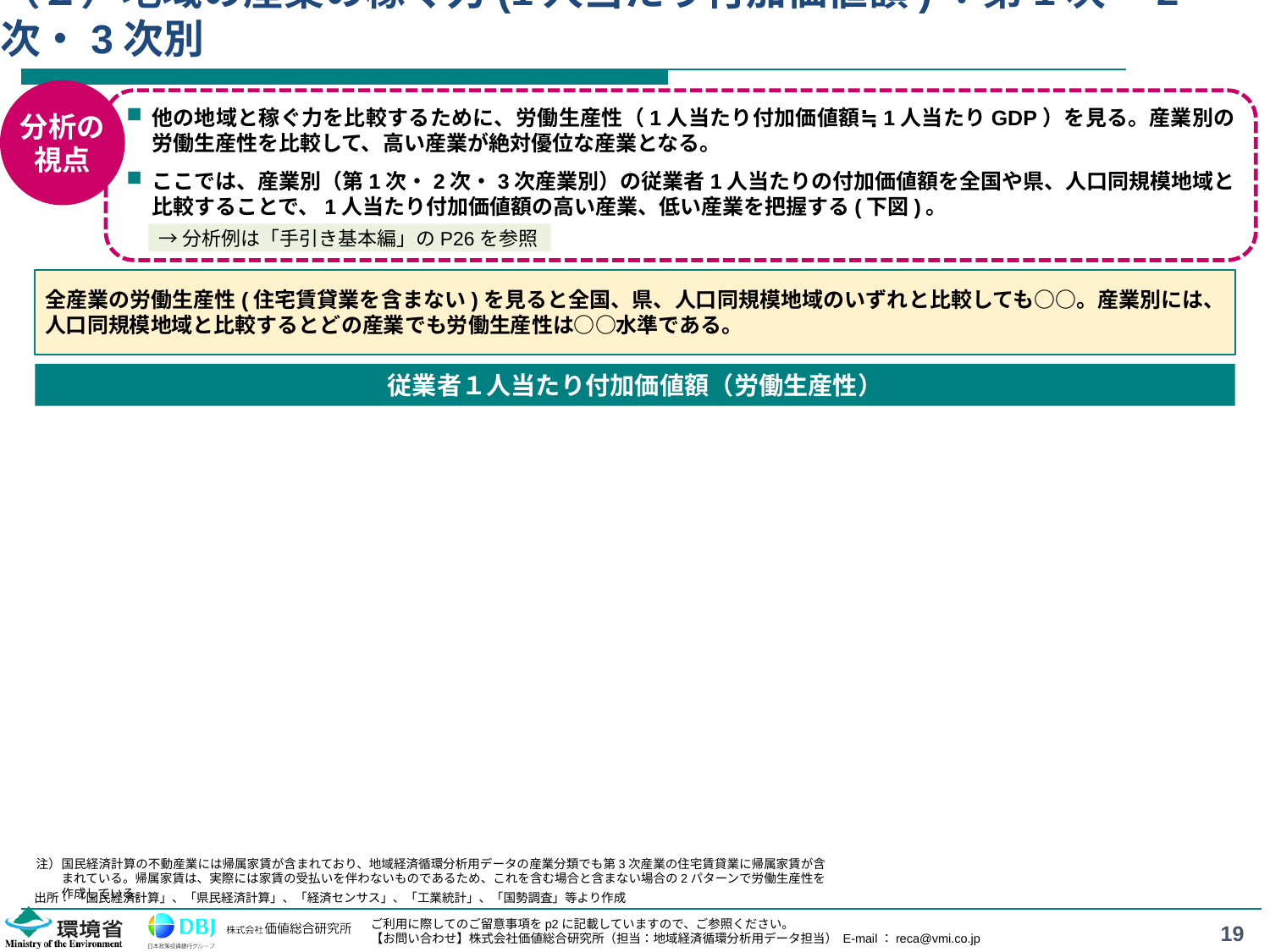

# （２）地域の産業の稼ぐ力(1人当たり付加価値額)：第1次・2次・3次別
分析の
視点
他の地域と稼ぐ力を比較するために、労働生産性（1人当たり付加価値額≒1人当たりGDP）を見る。産業別の労働生産性を比較して、高い産業が絶対優位な産業となる。
ここでは、産業別（第1次・2次・3次産業別）の従業者1人当たりの付加価値額を全国や県、人口同規模地域と比較することで、1人当たり付加価値額の高い産業、低い産業を把握する(下図)。
→分析例は「手引き基本編」のP26を参照
全産業の労働生産性(住宅賃貸業を含まない)を見ると全国、県、人口同規模地域のいずれと比較しても○○。産業別には、人口同規模地域と比較するとどの産業でも労働生産性は○○水準である。
従業者１人当たり付加価値額（労働生産性）
注）	国民経済計算の不動産業には帰属家賃が含まれており、地域経済循環分析用データの産業分類でも第3次産業の住宅賃貸業に帰属家賃が含まれている。帰属家賃は、実際には家賃の受払いを伴わないものであるため、これを含む場合と含まない場合の2パターンで労働生産性を作成している。
出所： 「国民経済計算」、「県民経済計算」、「経済センサス」、「工業統計」、「国勢調査」等より作成
19